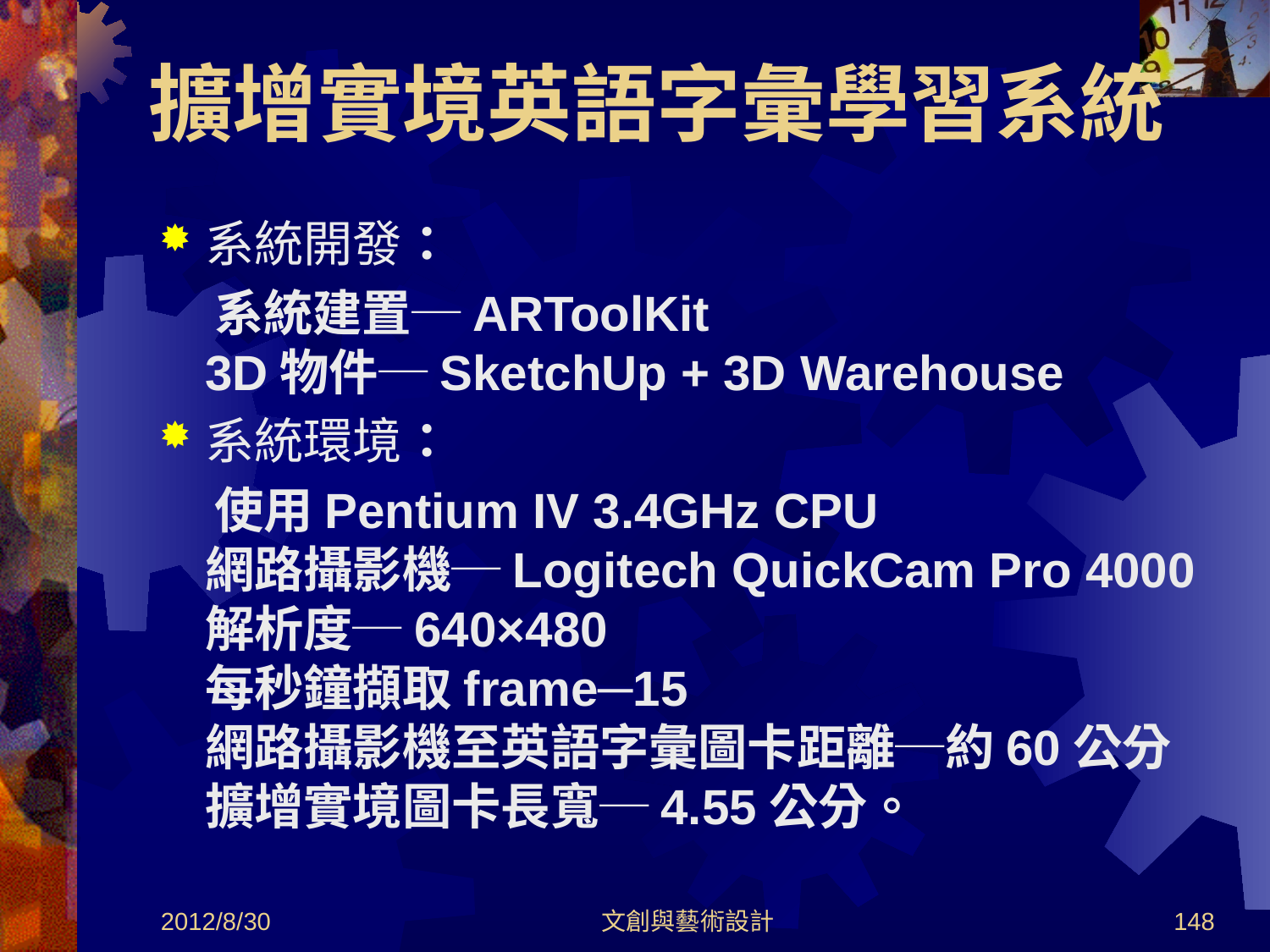

# 擴增實境英語字彙學習系統
系統開發：
    系統建置─ARToolKit
3D物件─SketchUp + 3D Warehouse
系統環境：
    使用Pentium IV 3.4GHz CPU
網路攝影機─Logitech QuickCam Pro 4000
解析度─640×480
每秒鐘擷取frame─15
網路攝影機至英語字彙圖卡距離─約60公分
擴增實境圖卡長寬─4.55公分。
2012/8/30
文創與藝術設計
148